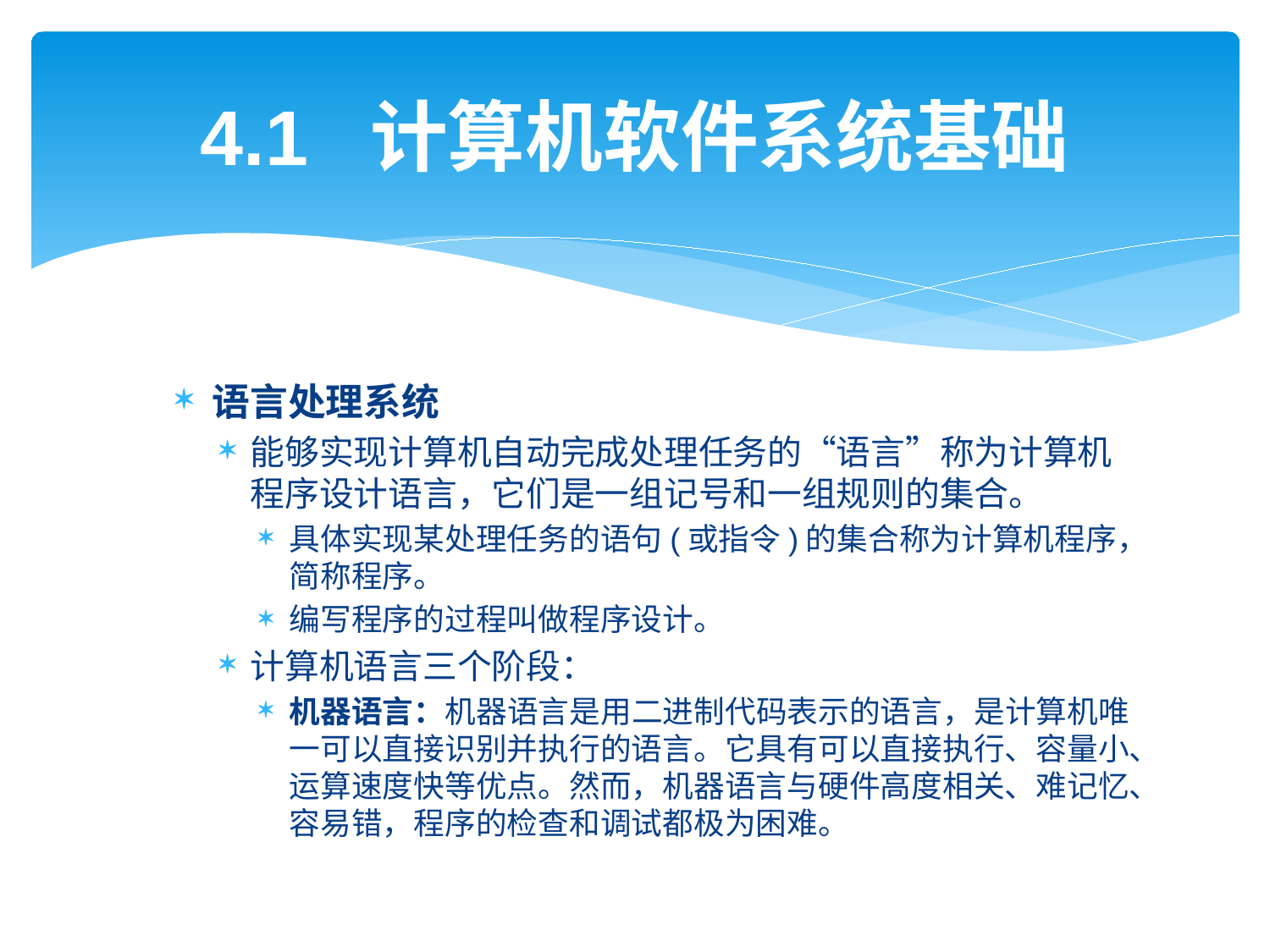

# 4.1  计算机软件系统基础
语言处理系统
能够实现计算机自动完成处理任务的“语言”称为计算机程序设计语言，它们是一组记号和一组规则的集合。
具体实现某处理任务的语句(或指令)的集合称为计算机程序，简称程序。
编写程序的过程叫做程序设计。
计算机语言三个阶段：
机器语言：机器语言是用二进制代码表示的语言，是计算机唯一可以直接识别并执行的语言。它具有可以直接执行、容量小、运算速度快等优点。然而，机器语言与硬件高度相关、难记忆、容易错，程序的检查和调试都极为困难。